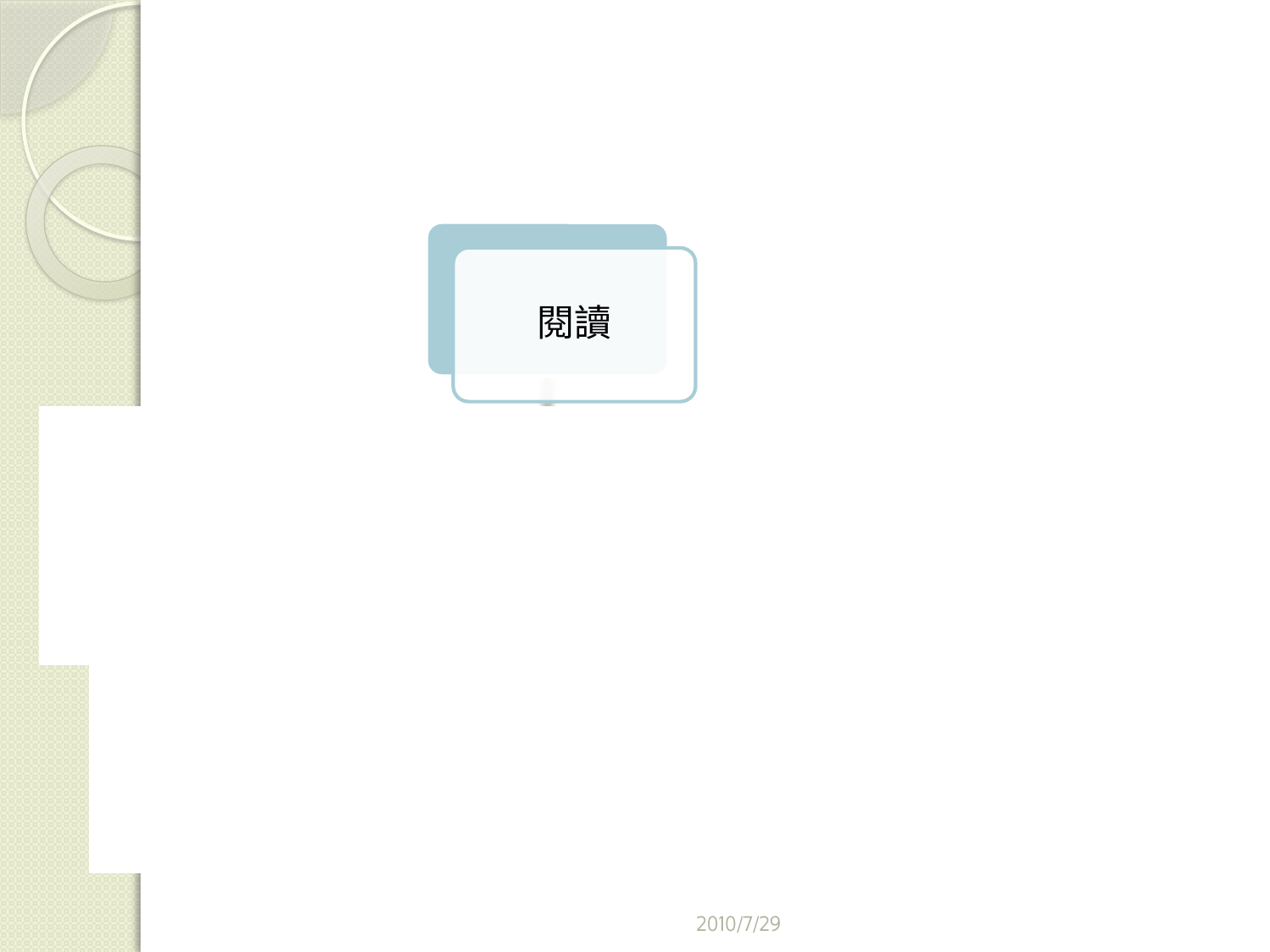

閱讀
識字
形、音、義
理解
文本層次:直接理解
深度理解:詮釋理解

2010/7/29